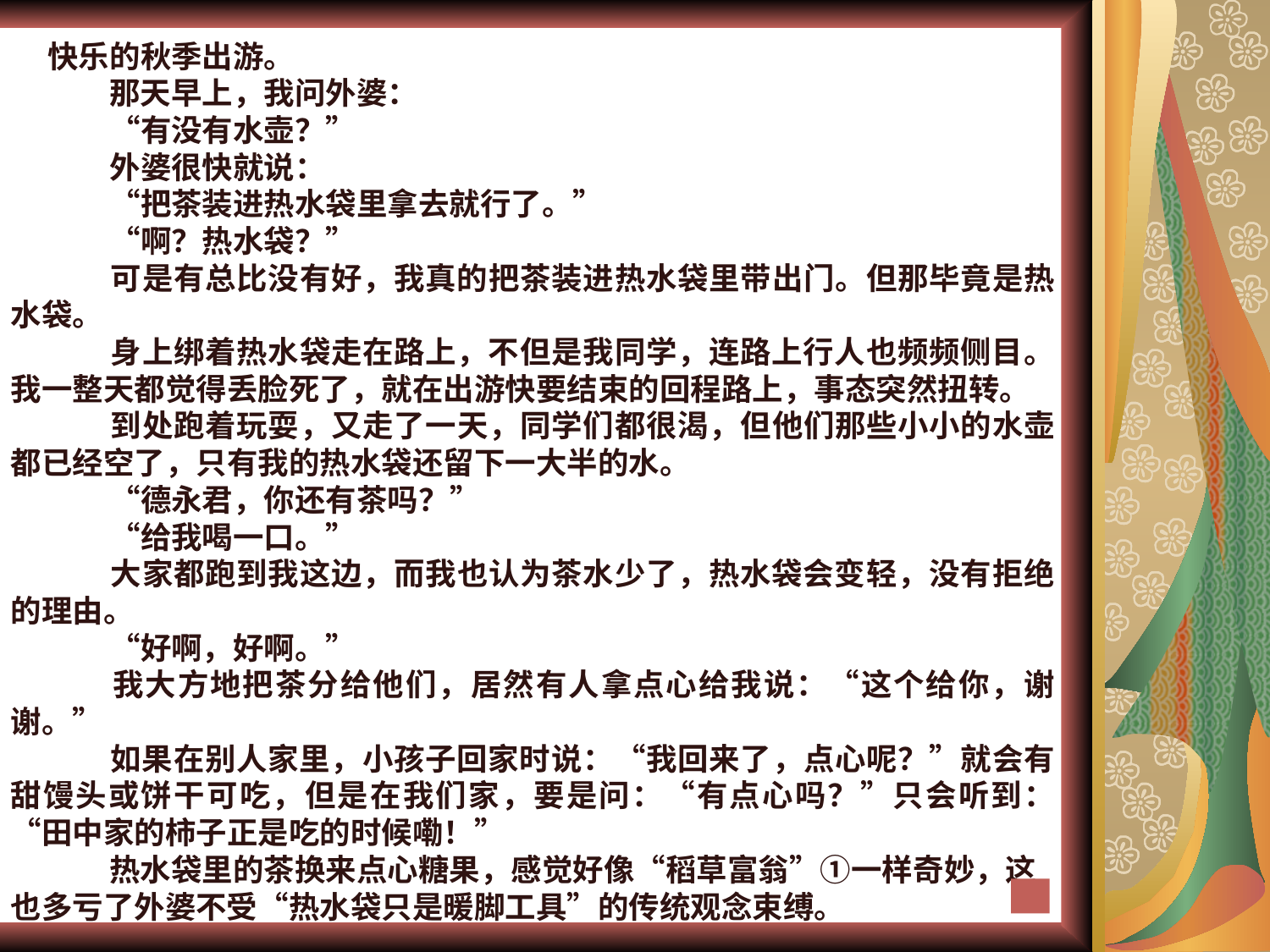

快乐的秋季出游。
　　那天早上，我问外婆：
　　“有没有水壶？”
　　外婆很快就说：
　　“把茶装进热水袋里拿去就行了。”
　　“啊？热水袋？”
　　可是有总比没有好，我真的把茶装进热水袋里带出门。但那毕竟是热水袋。
　　身上绑着热水袋走在路上，不但是我同学，连路上行人也频频侧目。我一整天都觉得丢脸死了，就在出游快要结束的回程路上，事态突然扭转。
　　到处跑着玩耍，又走了一天，同学们都很渴，但他们那些小小的水壶都已经空了，只有我的热水袋还留下一大半的水。
　　“德永君，你还有茶吗？”
　　“给我喝一口。”
　　大家都跑到我这边，而我也认为茶水少了，热水袋会变轻，没有拒绝的理由。
　　“好啊，好啊。”
　　我大方地把茶分给他们，居然有人拿点心给我说：“这个给你，谢谢。”
　　如果在别人家里，小孩子回家时说：“我回来了，点心呢？”就会有甜馒头或饼干可吃，但是在我们家，要是问：“有点心吗？”只会听到：“田中家的柿子正是吃的时候嘞！”
　　热水袋里的茶换来点心糖果，感觉好像“稻草富翁”①一样奇妙，这也多亏了外婆不受“热水袋只是暖脚工具”的传统观念束缚。